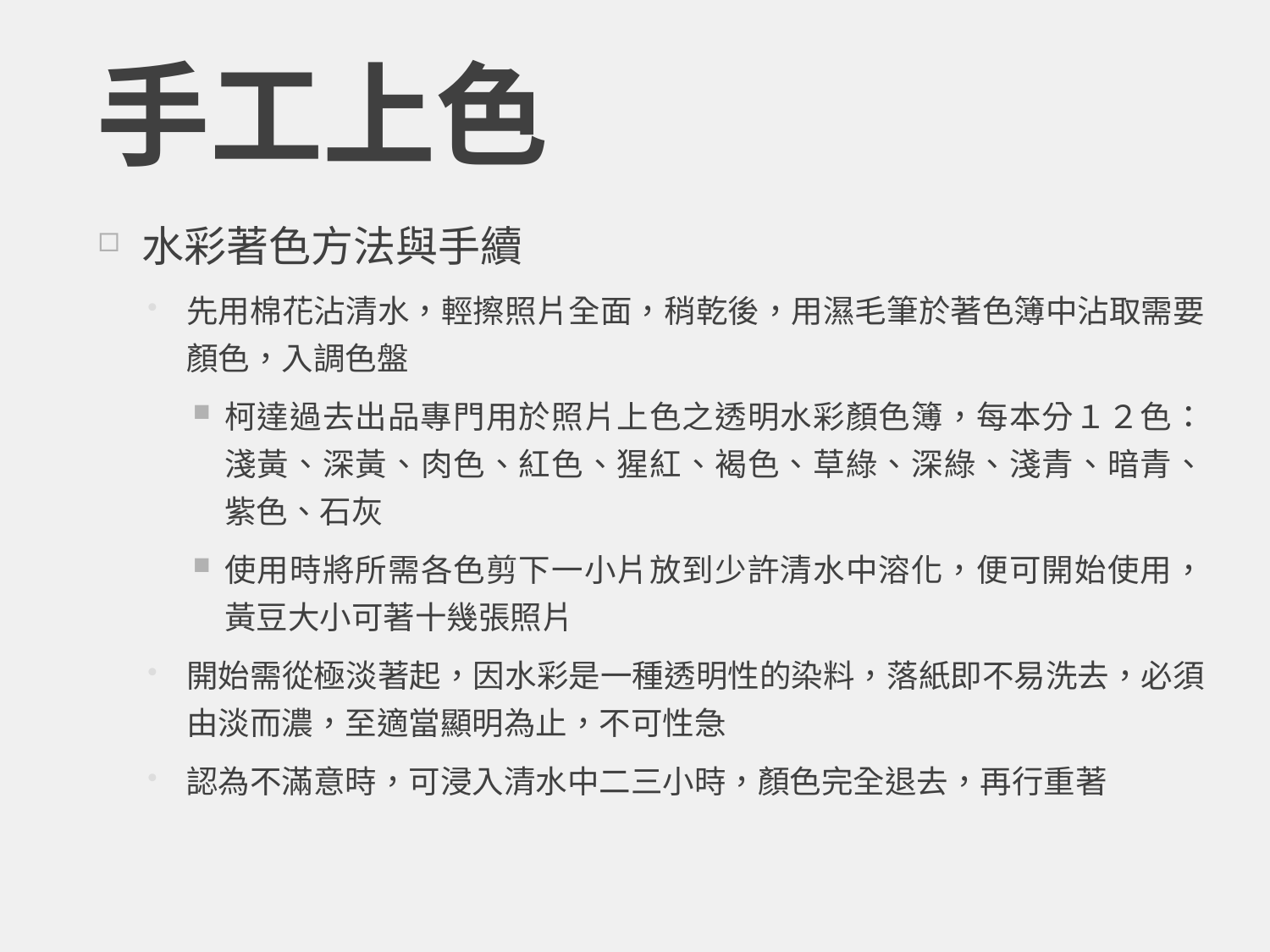

# 手工上色
水彩著色方法與手續
先用棉花沾清水，輕擦照片全面，稍乾後，用濕毛筆於著色簿中沾取需要顏色，入調色盤
柯達過去出品專門用於照片上色之透明水彩顏色簿，每本分１２色：淺黃、深黃、肉色、紅色、猩紅、褐色、草綠、深綠、淺青、暗青、紫色、石灰
使用時將所需各色剪下一小片放到少許清水中溶化，便可開始使用，黃豆大小可著十幾張照片
開始需從極淡著起，因水彩是一種透明性的染料，落紙即不易洗去，必須由淡而濃，至適當顯明為止，不可性急
認為不滿意時，可浸入清水中二三小時，顏色完全退去，再行重著